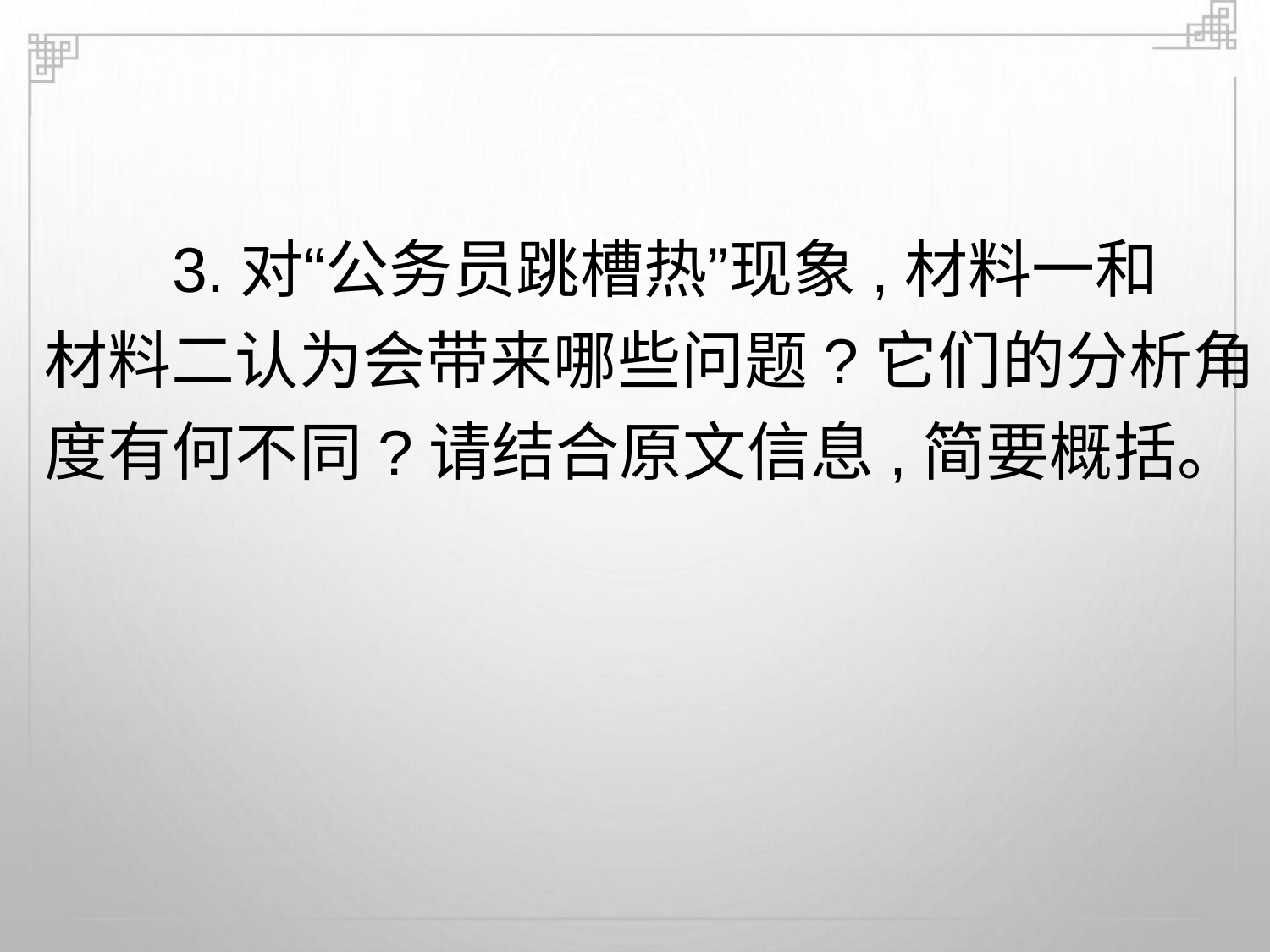

3.对“公务员跳槽热”现象,材料一和
材料二认为会带来哪些问题?它们的分析角
度有何不同?请结合原文信息,简要概括。